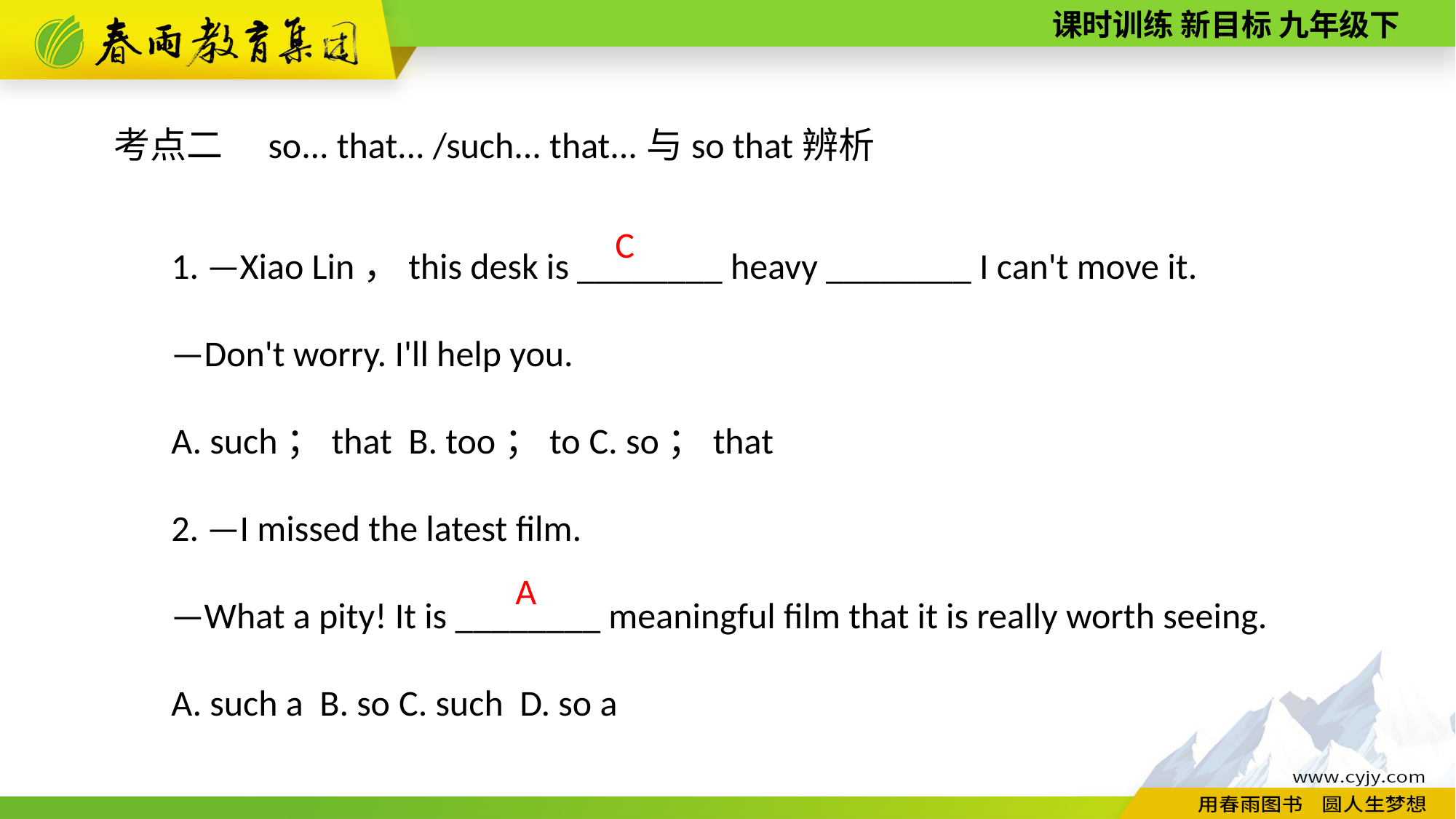

考点二　so... that... /such... that...与so that辨析
1. —Xiao Lin，this desk is ________ heavy ________ I can't move it.
—Don't worry. I'll help you.
A. such；that  B. too；to  C. so；that
2. —I missed the latest film.
—What a pity! It is ________ meaningful film that it is really worth seeing.
A. such a  B. so  C. such  D. so a
C
A